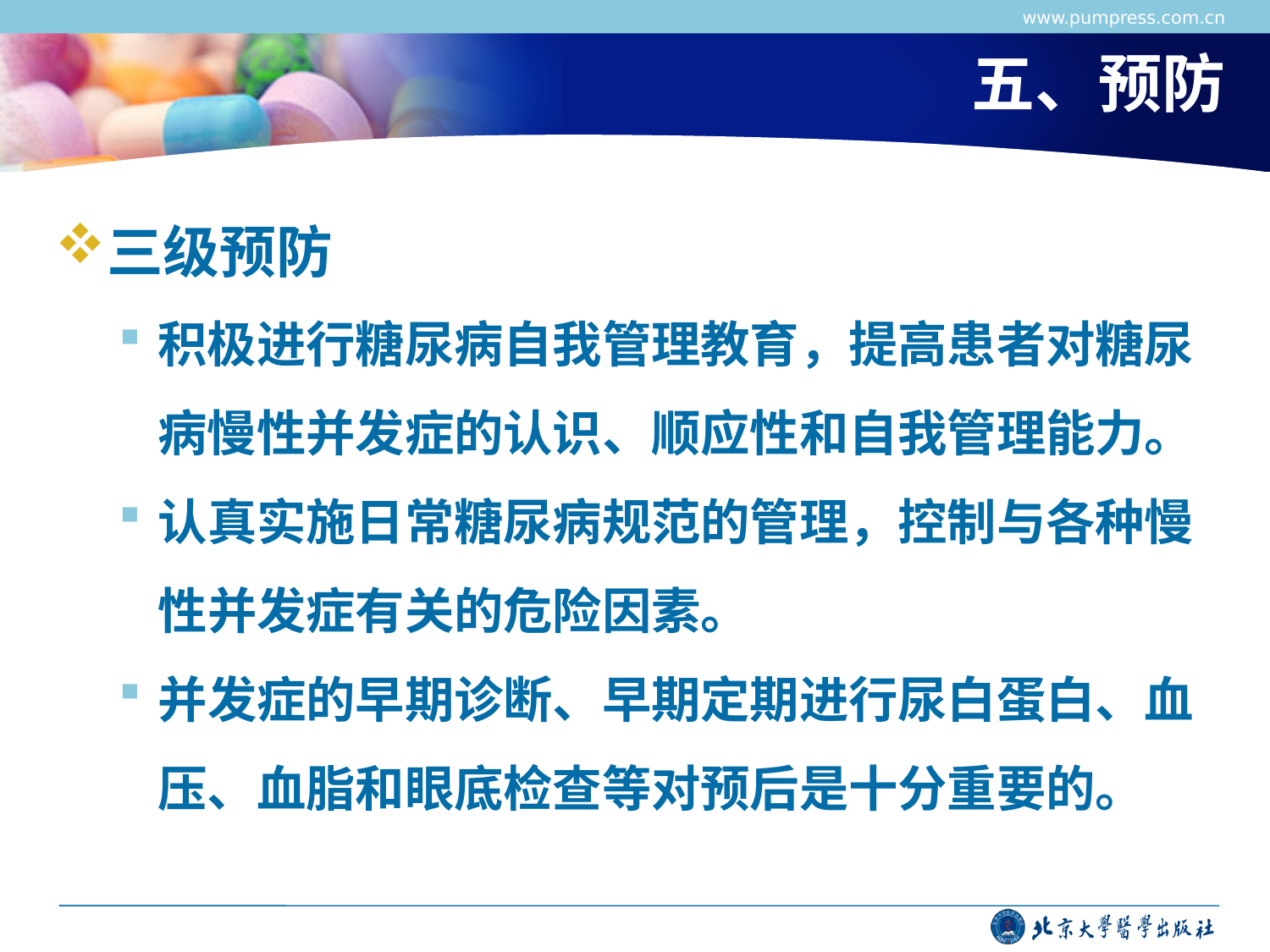

www.pumpress.com.cn
# 五、预防
三级预防
积极进行糖尿病自我管理教育，提高患者对糖尿病慢性并发症的认识、顺应性和自我管理能力。
认真实施日常糖尿病规范的管理，控制与各种慢性并发症有关的危险因素。
并发症的早期诊断、早期定期进行尿白蛋白、血压、血脂和眼底检查等对预后是十分重要的。